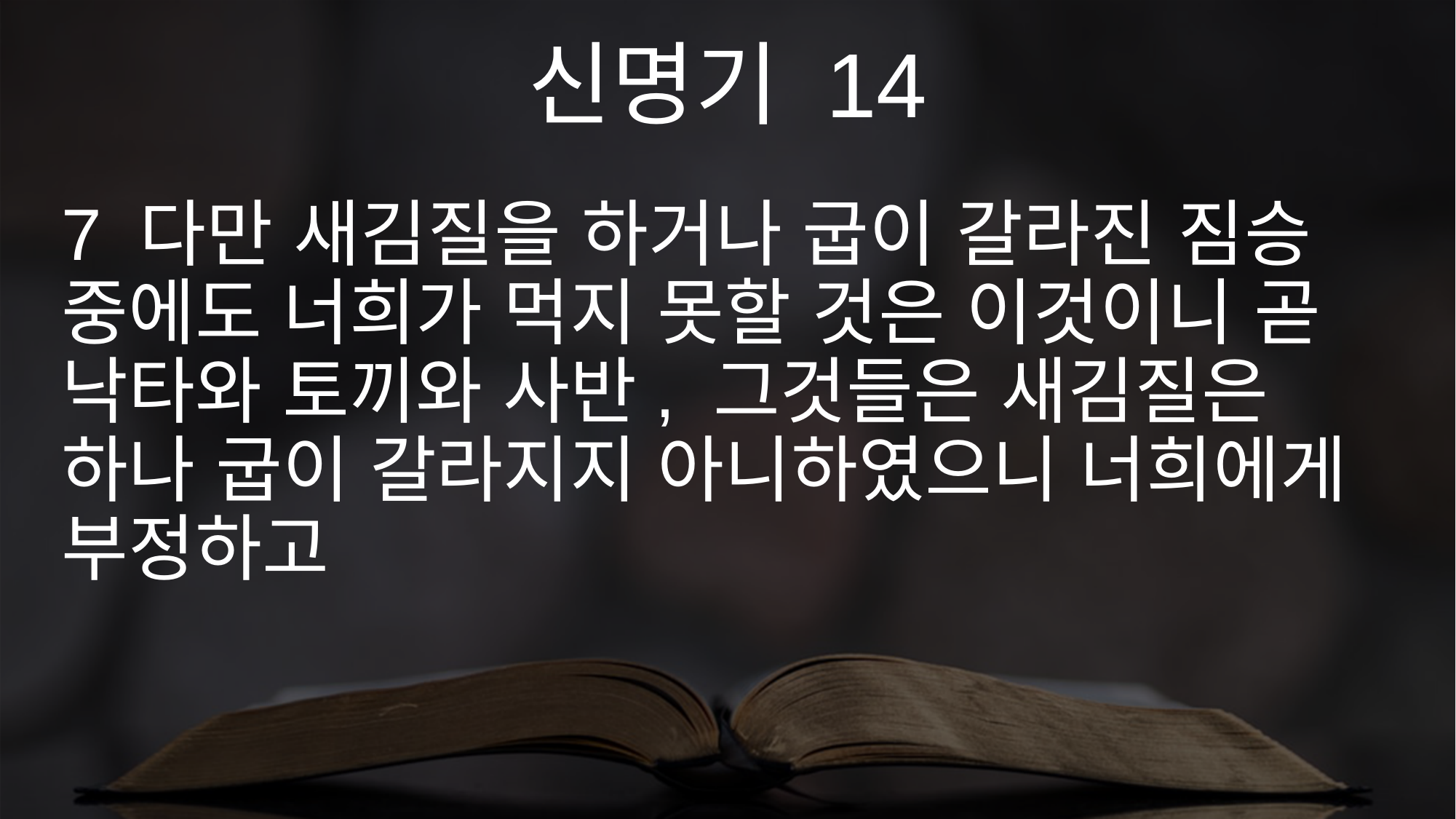

신명기 14
7 다만 새김질을 하거나 굽이 갈라진 짐승 중에도 너희가 먹지 못할 것은 이것이니 곧 낙타와 토끼와 사반, 그것들은 새김질은 하나 굽이 갈라지지 아니하였으니 너희에게 부정하고